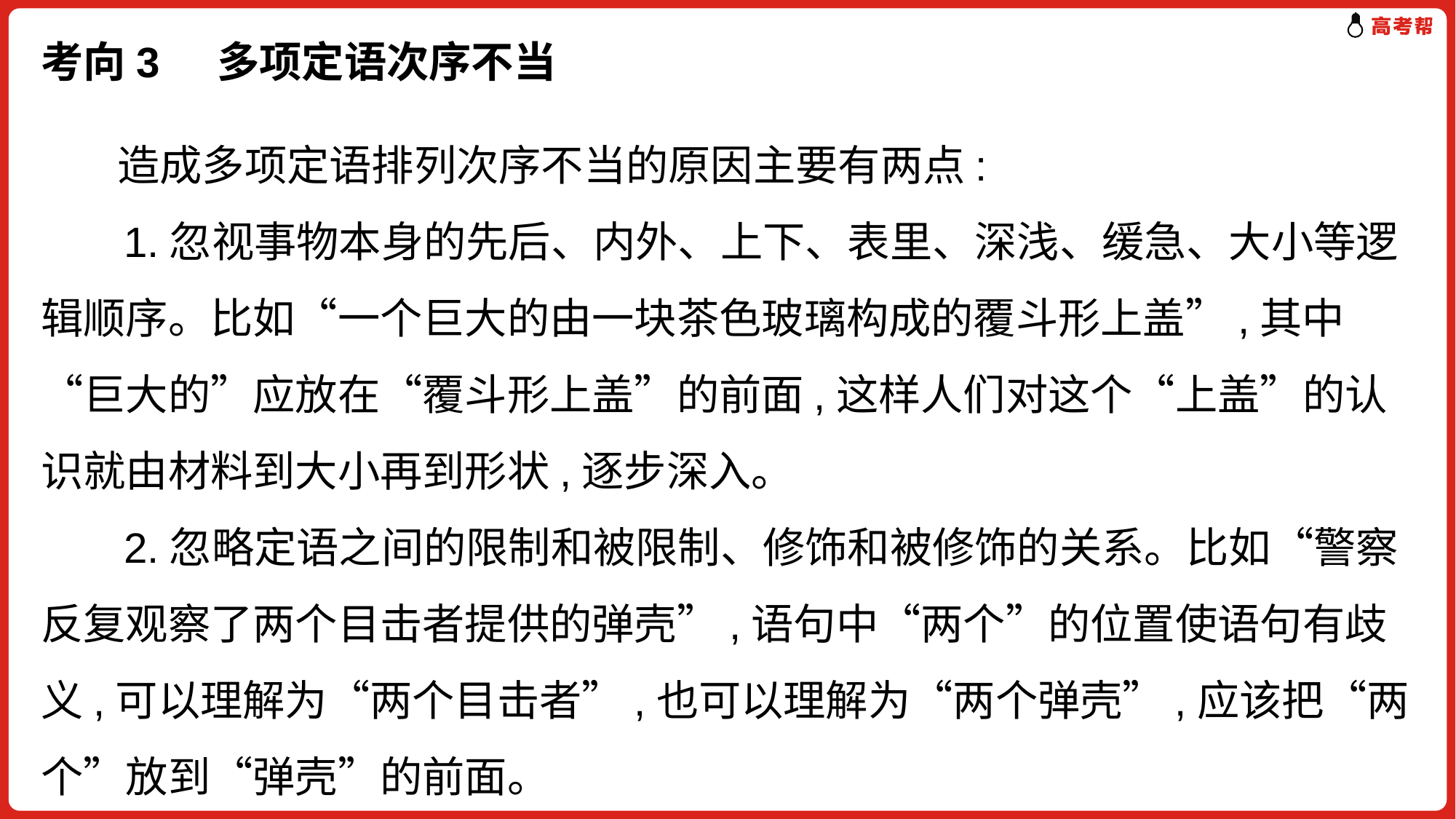

# 考向3    多项定语次序不当
       造成多项定语排列次序不当的原因主要有两点:
       1.忽视事物本身的先后、内外、上下、表里、深浅、缓急、大小等逻辑顺序。比如“一个巨大的由一块茶色玻璃构成的覆斗形上盖”,其中“巨大的”应放在“覆斗形上盖”的前面,这样人们对这个“上盖”的认识就由材料到大小再到形状,逐步深入。
       2.忽略定语之间的限制和被限制、修饰和被修饰的关系。比如“警察反复观察了两个目击者提供的弹壳”,语句中“两个”的位置使语句有歧义,可以理解为“两个目击者”,也可以理解为“两个弹壳”,应该把“两个”放到“弹壳”的前面。